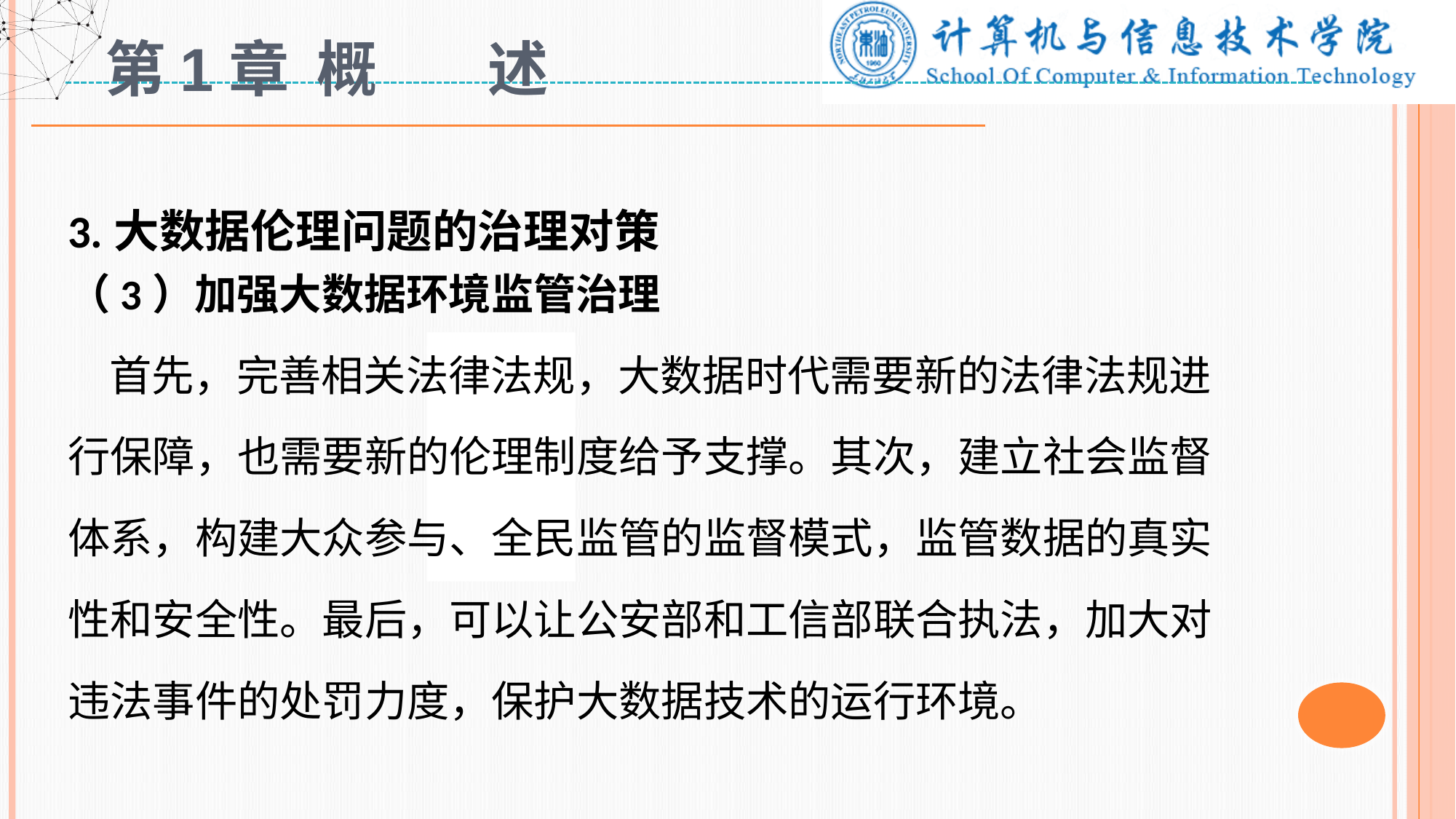

# 第1章  概        述
3.大数据伦理问题的治理对策
（3）加强大数据环境监管治理
    首先，完善相关法律法规，大数据时代需要新的法律法规进行保障，也需要新的伦理制度给予支撑。其次，建立社会监督体系，构建大众参与、全民监管的监督模式，监管数据的真实性和安全性。最后，可以让公安部和工信部联合执法，加大对违法事件的处罚力度，保护大数据技术的运行环境。